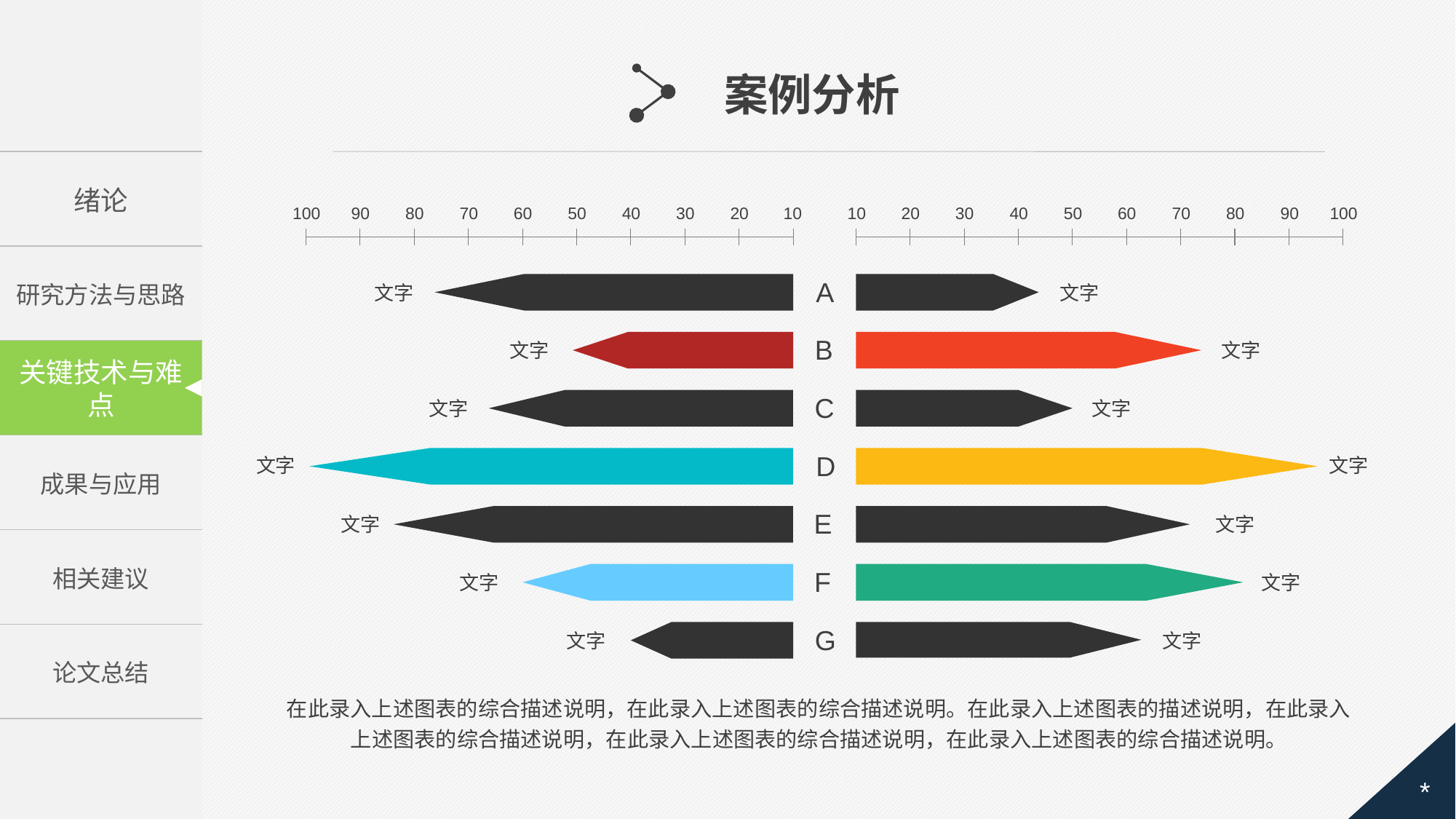

案例分析

| 绪论 |
| --- |
| 研究方法与思路 |
| 关键技术与难点 |
| 成果与应用 |
| 相关建议 |
| 论文总结 |

100
90
80
70
60
50
40
30
20
10
10
20
30
40
50
60
70
80
90
100

A

文字
文字
B

文字
文字
关键技术与难点

C

文字
文字
D
文字

文字
E

文字
文字
F

文字
文字
G

文字
文字
在此录入上述图表的综合描述说明，在此录入上述图表的综合描述说明。在此录入上述图表的描述说明，在此录入上述图表的综合描述说明，在此录入上述图表的综合描述说明，在此录入上述图表的综合描述说明。

*